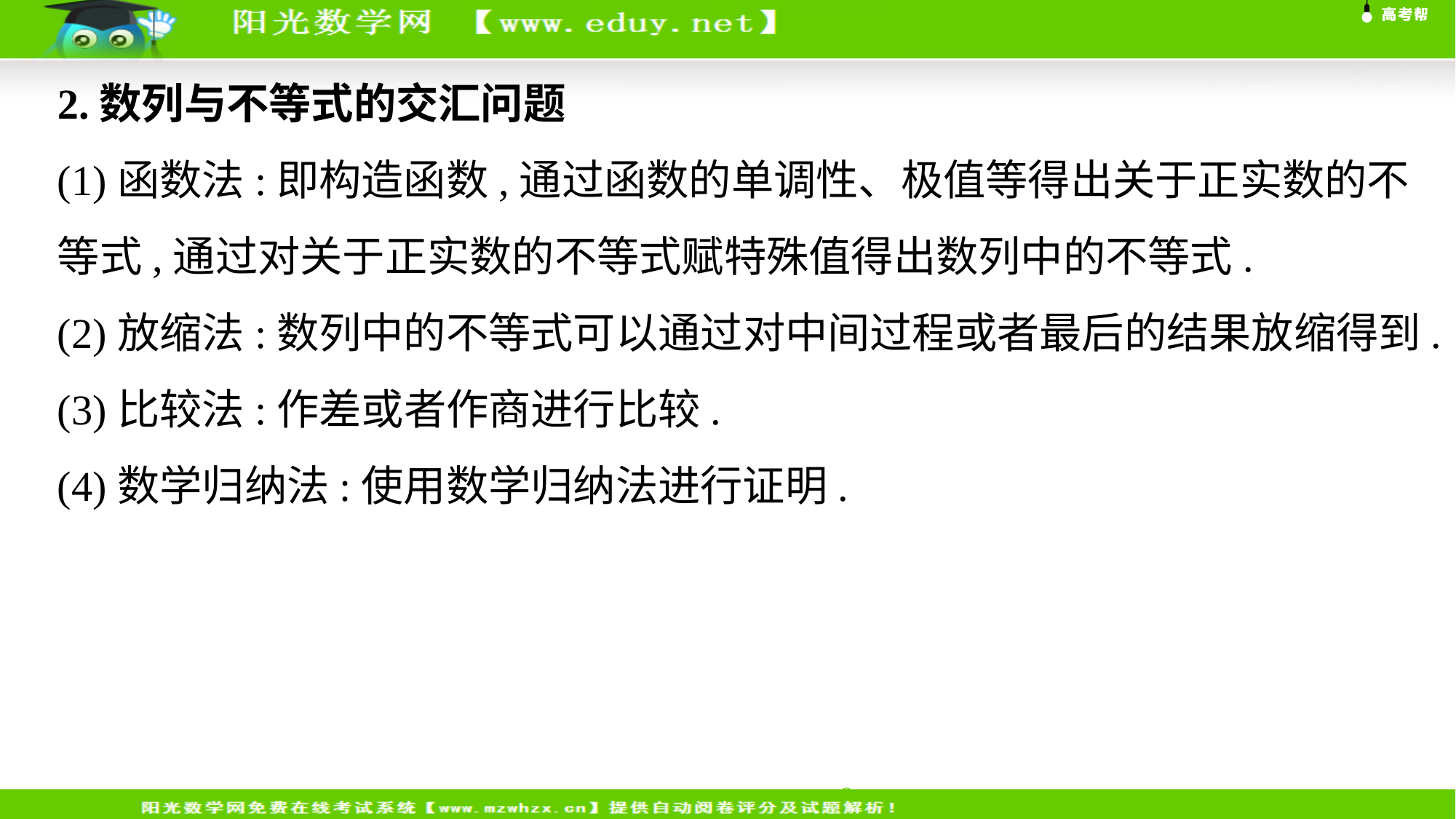

2.数列与不等式的交汇问题
(1)函数法:即构造函数,通过函数的单调性、极值等得出关于正实数的不等式,通过对关于正实数的不等式赋特殊值得出数列中的不等式.
(2)放缩法:数列中的不等式可以通过对中间过程或者最后的结果放缩得到.
(3)比较法:作差或者作商进行比较.
(4)数学归纳法:使用数学归纳法进行证明.